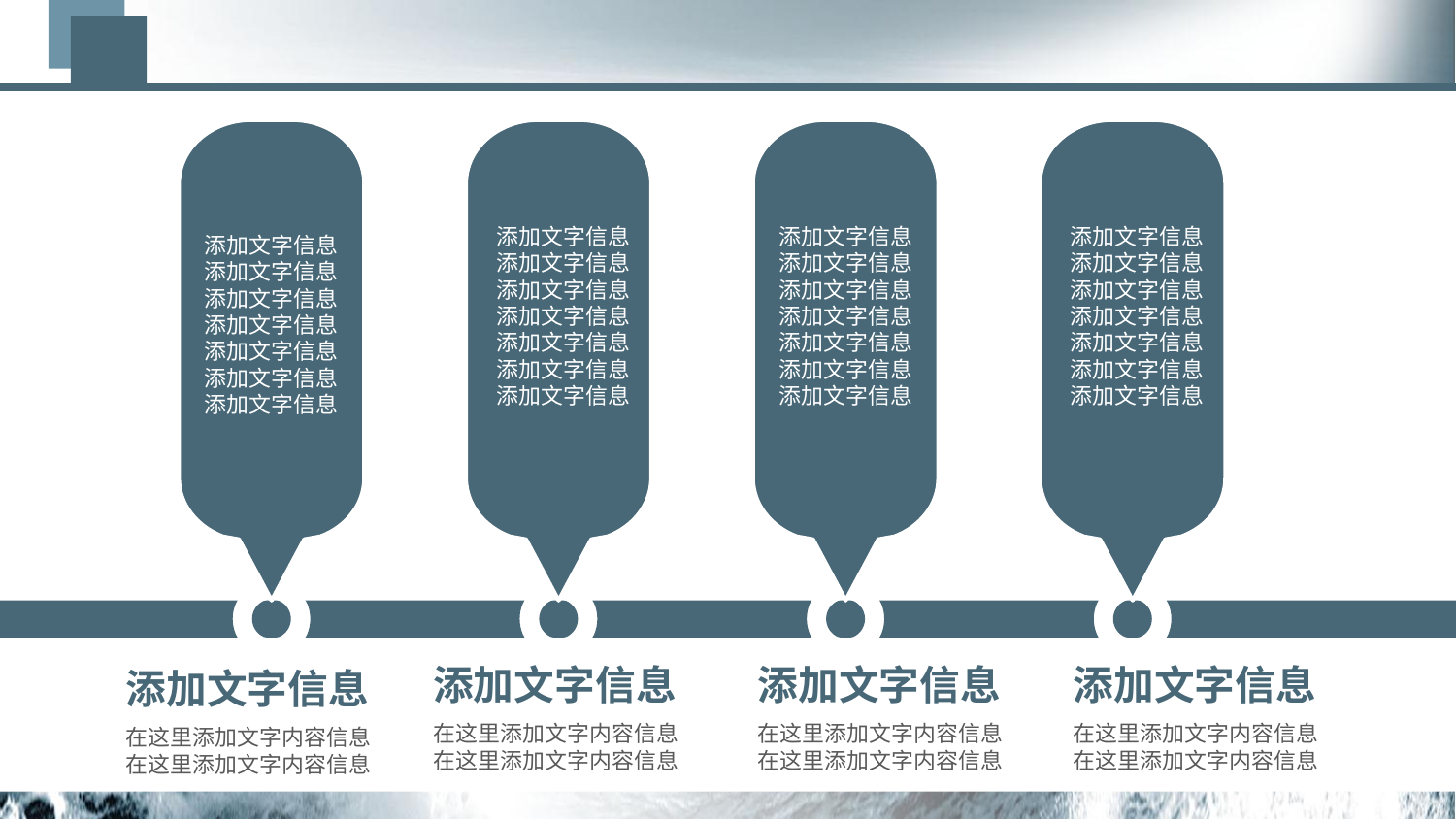

添加文字信息
添加文字信息
添加文字信息
添加文字信息
添加文字信息
添加文字信息
添加文字信息

添加文字信息
添加文字信息
添加文字信息
添加文字信息
添加文字信息
添加文字信息
添加文字信息

添加文字信息
添加文字信息
添加文字信息
添加文字信息
添加文字信息
添加文字信息
添加文字信息

添加文字信息
添加文字信息
添加文字信息
添加文字信息
添加文字信息
添加文字信息
添加文字信息

添加文字信息
在这里添加文字内容信息
在这里添加文字内容信息
添加文字信息
在这里添加文字内容信息
在这里添加文字内容信息
添加文字信息
在这里添加文字内容信息
在这里添加文字内容信息
添加文字信息
在这里添加文字内容信息
在这里添加文字内容信息